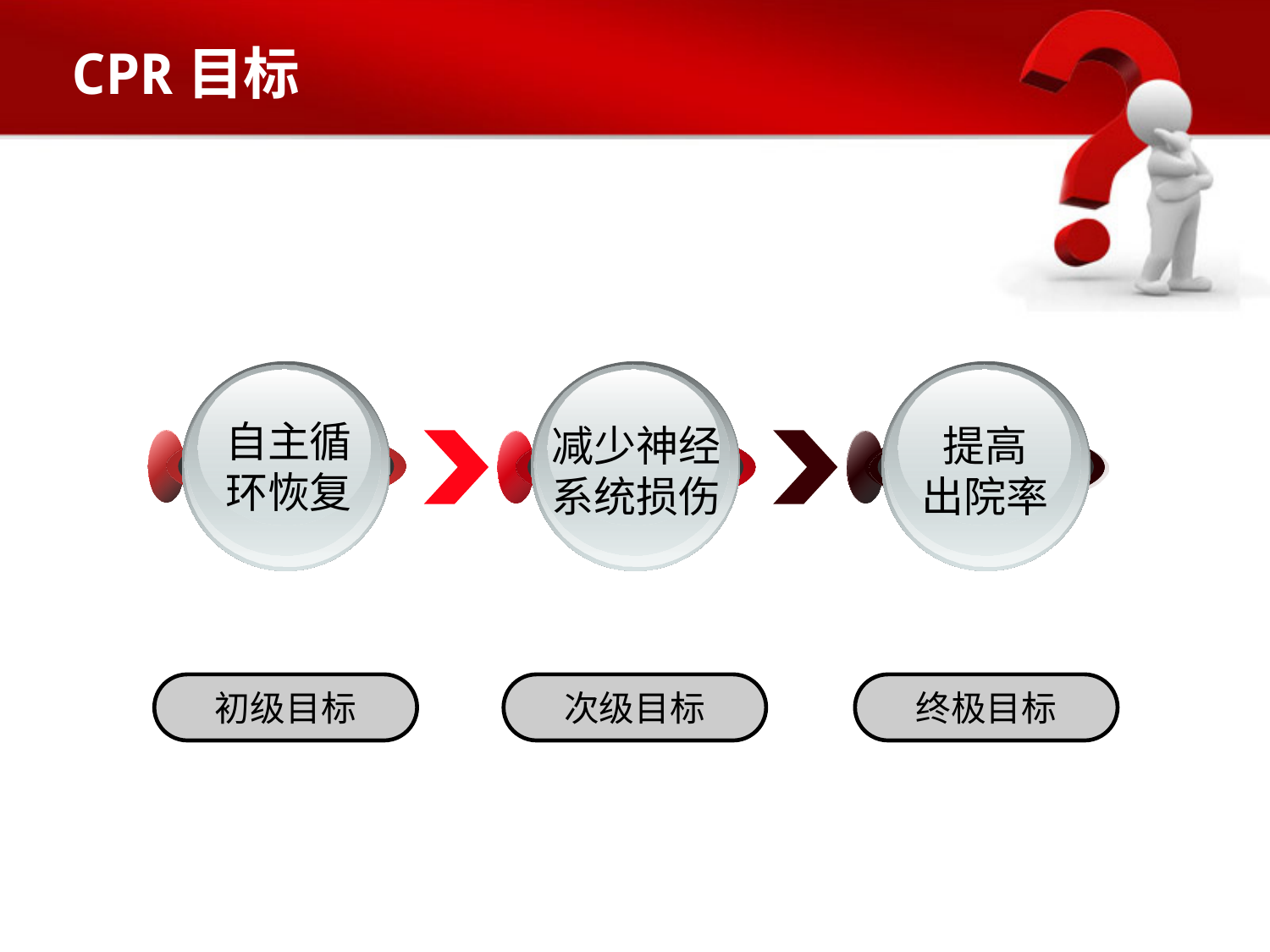

# CPR目标

自主循
环恢复
减少神经
系统损伤
提高
出院率

初级目标
次级目标
终极目标